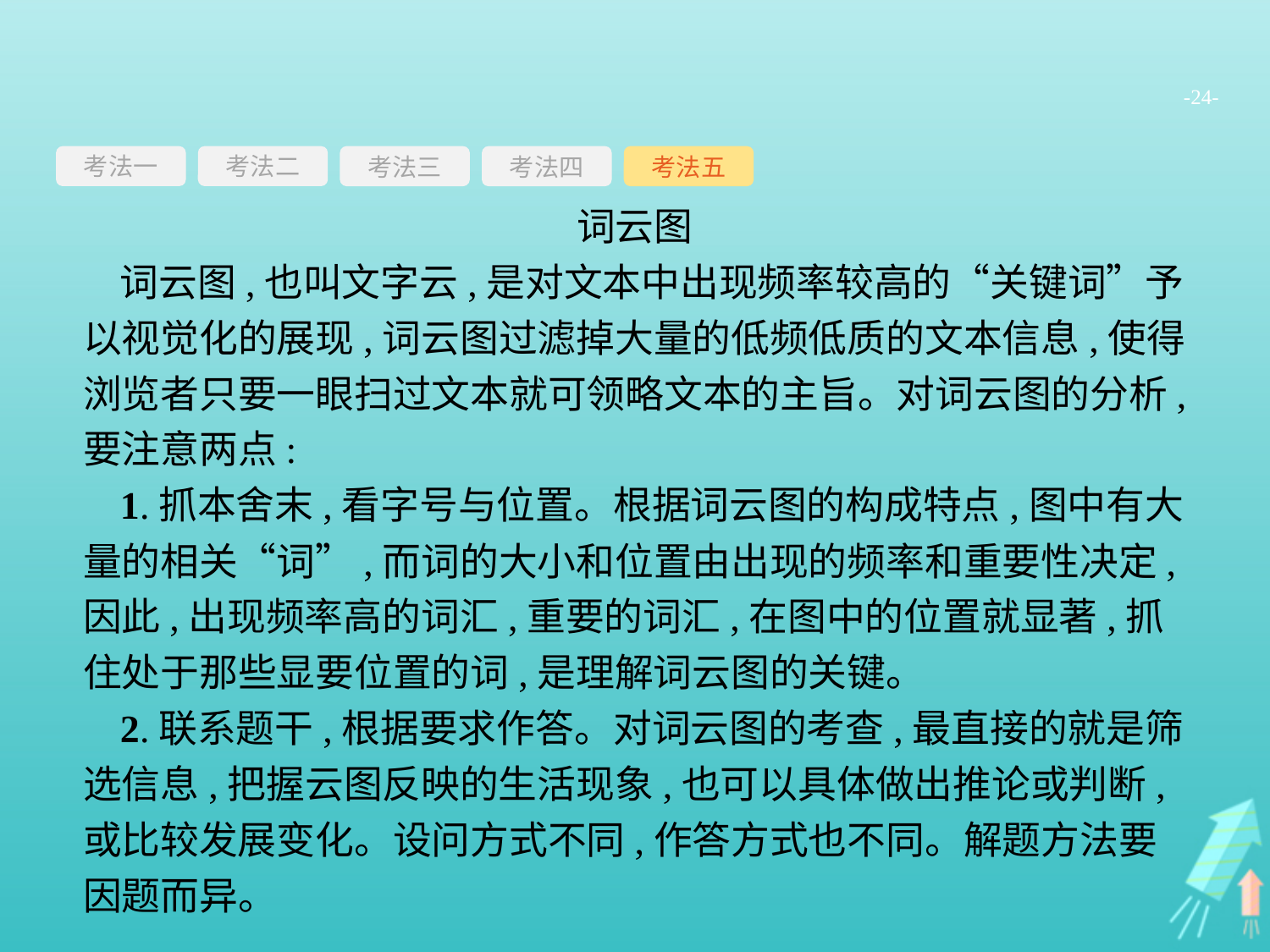

-24-
考法一
考法三
考法四
考法五
考法二
词云图
词云图,也叫文字云,是对文本中出现频率较高的“关键词”予以视觉化的展现,词云图过滤掉大量的低频低质的文本信息,使得浏览者只要一眼扫过文本就可领略文本的主旨。对词云图的分析,要注意两点:
1.抓本舍末,看字号与位置。根据词云图的构成特点,图中有大量的相关“词”,而词的大小和位置由出现的频率和重要性决定,因此,出现频率高的词汇,重要的词汇,在图中的位置就显著,抓住处于那些显要位置的词,是理解词云图的关键。
2.联系题干,根据要求作答。对词云图的考查,最直接的就是筛选信息,把握云图反映的生活现象,也可以具体做出推论或判断,或比较发展变化。设问方式不同,作答方式也不同。解题方法要因题而异。